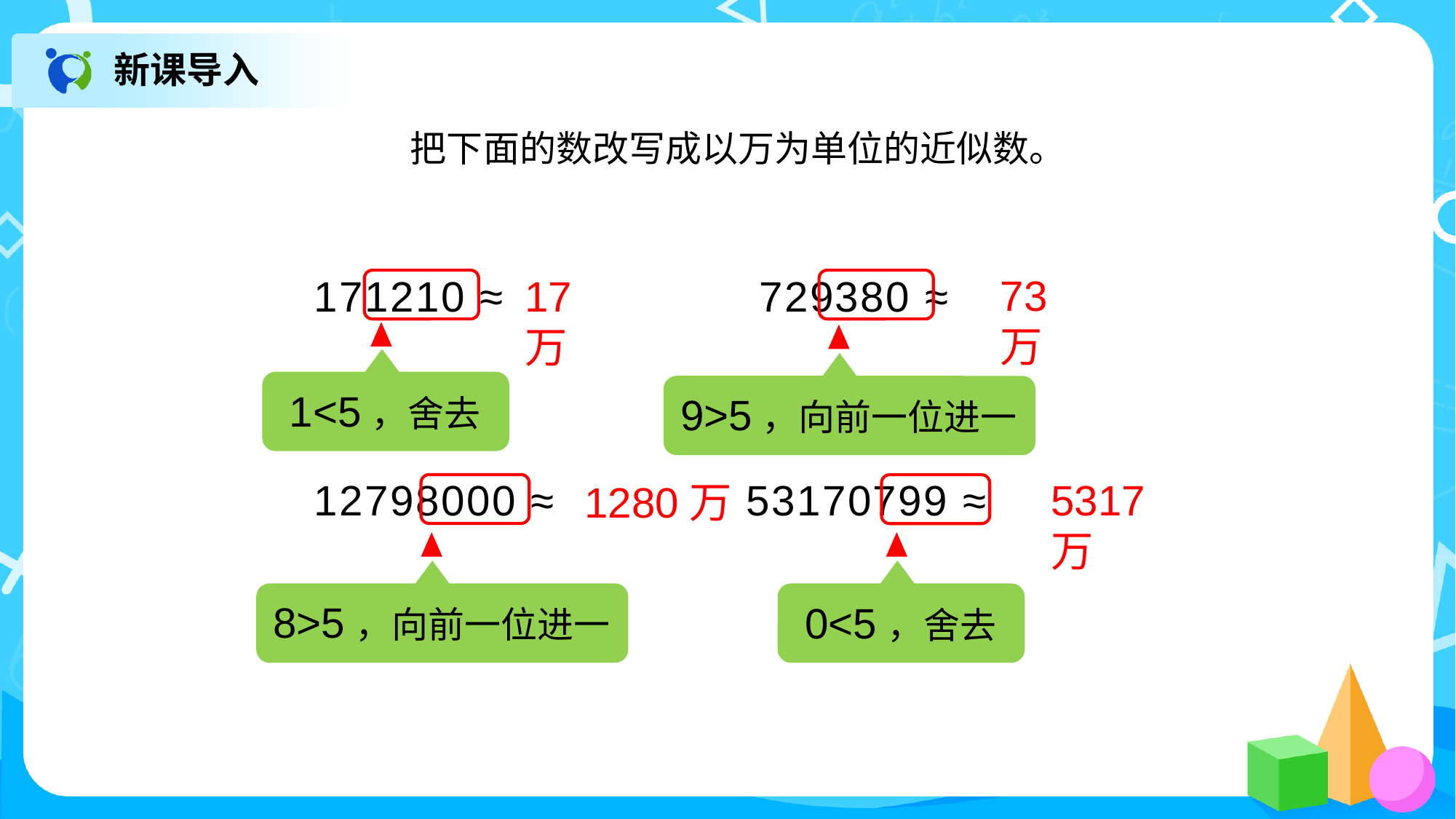

新课导入
把下面的数改写成以万为单位的近似数。
73万
17万
171210 ≈　　　　     729380 ≈

12798000 ≈              53170799 ≈

1<5，舍去

9>5，向前一位进一
5317万
1280万

8>5，向前一位进一

0<5，舍去